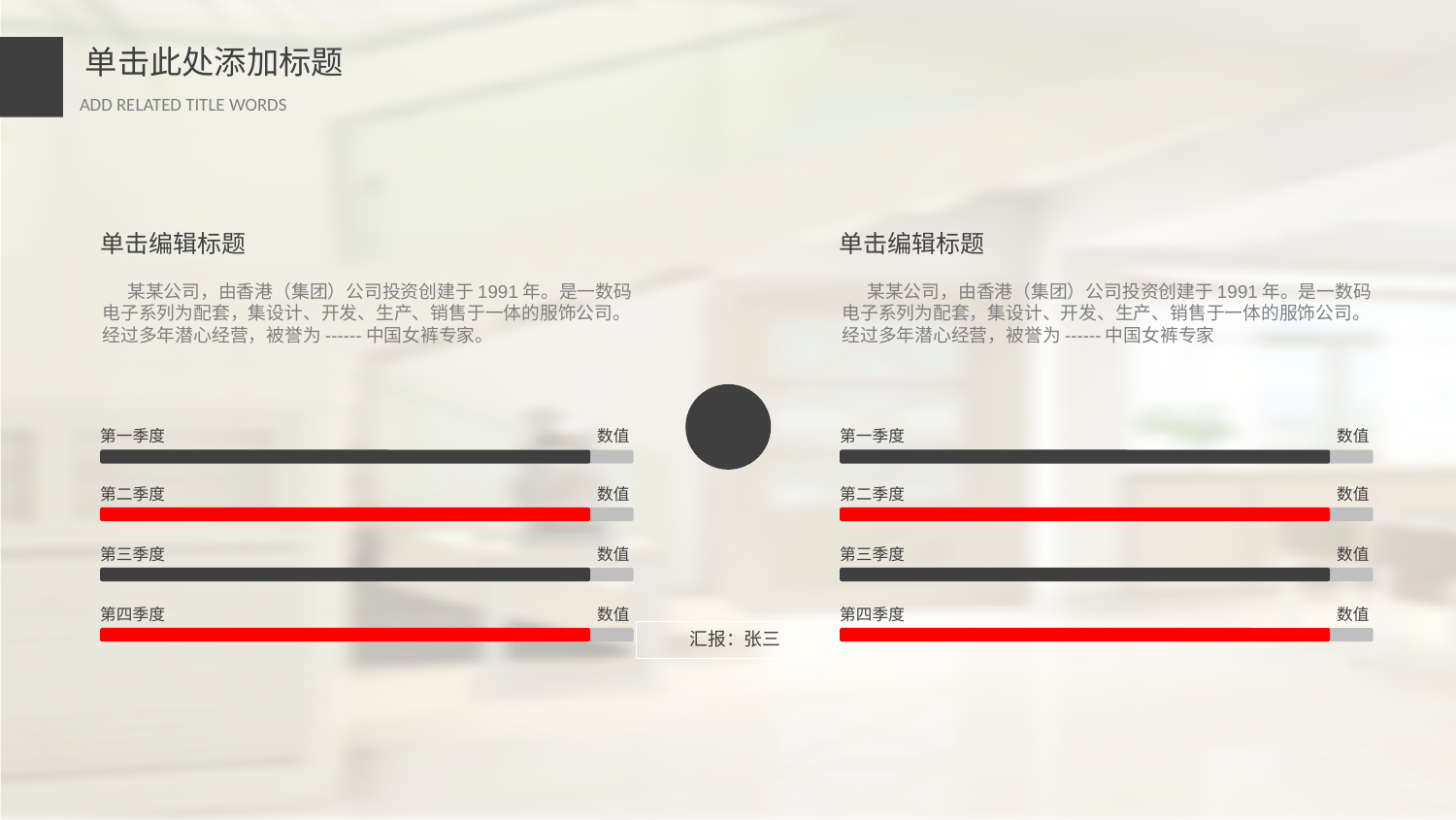

单击编辑标题
单击编辑标题
     某某公司，由香港（集团）公司投资创建于1991年。是一数码电子系列为配套，集设计、开发、生产、销售于一体的服饰公司。经过多年潜心经营，被誉为------中国女裤专家。
     某某公司，由香港（集团）公司投资创建于1991年。是一数码电子系列为配套，集设计、开发、生产、销售于一体的服饰公司。经过多年潜心经营，被誉为------中国女裤专家
vs
第一季度
数值

第一季度
数值

第二季度
数值

第二季度
数值

第三季度
数值

第三季度
数值

第四季度
数值

第四季度
数值

汇报：张三